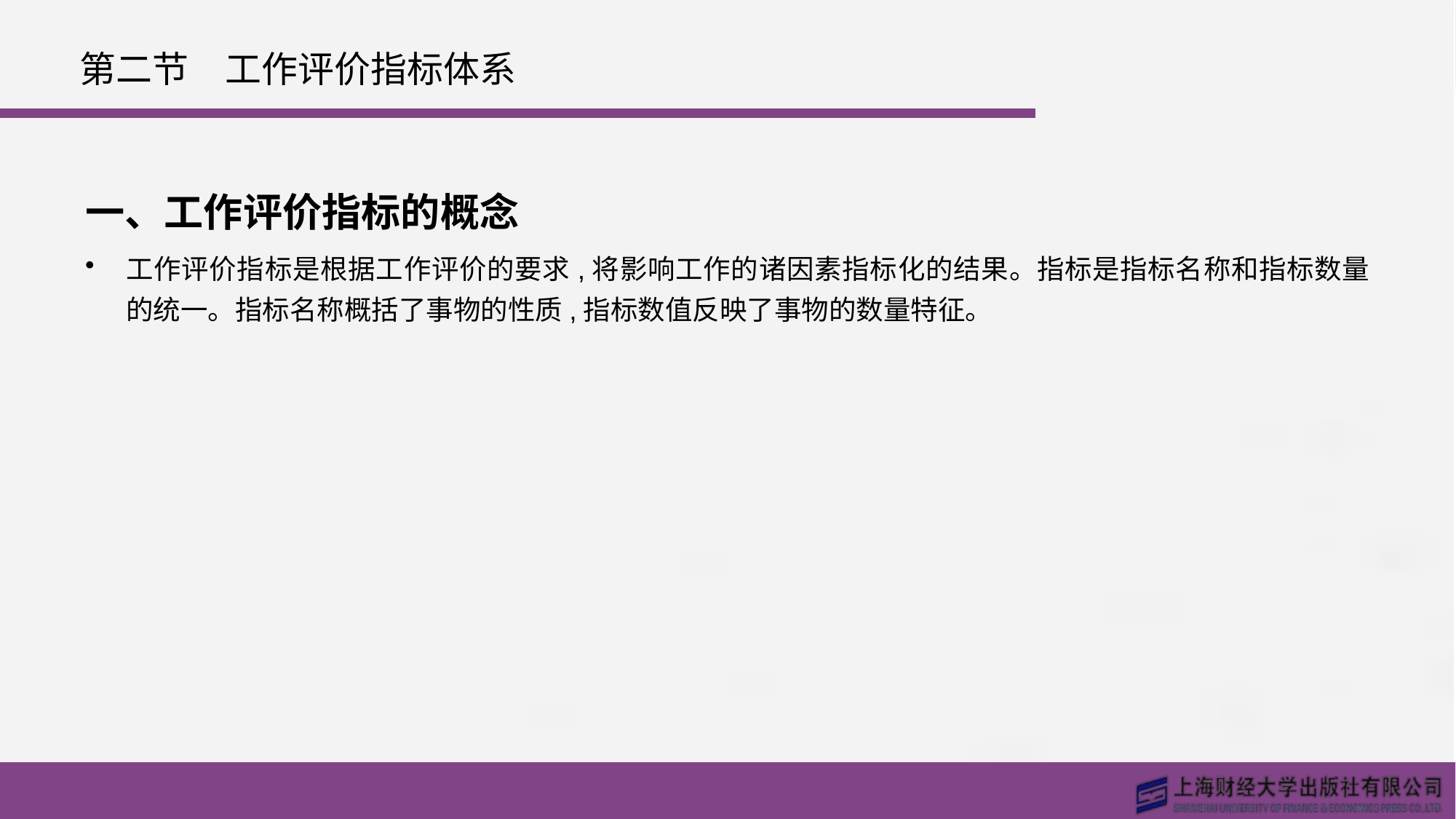

# 第二节　工作评价指标体系
一、工作评价指标的概念
工作评价指标是根据工作评价的要求,将影响工作的诸因素指标化的结果。指标是指标名称和指标数量的统一。指标名称概括了事物的性质,指标数值反映了事物的数量特征。